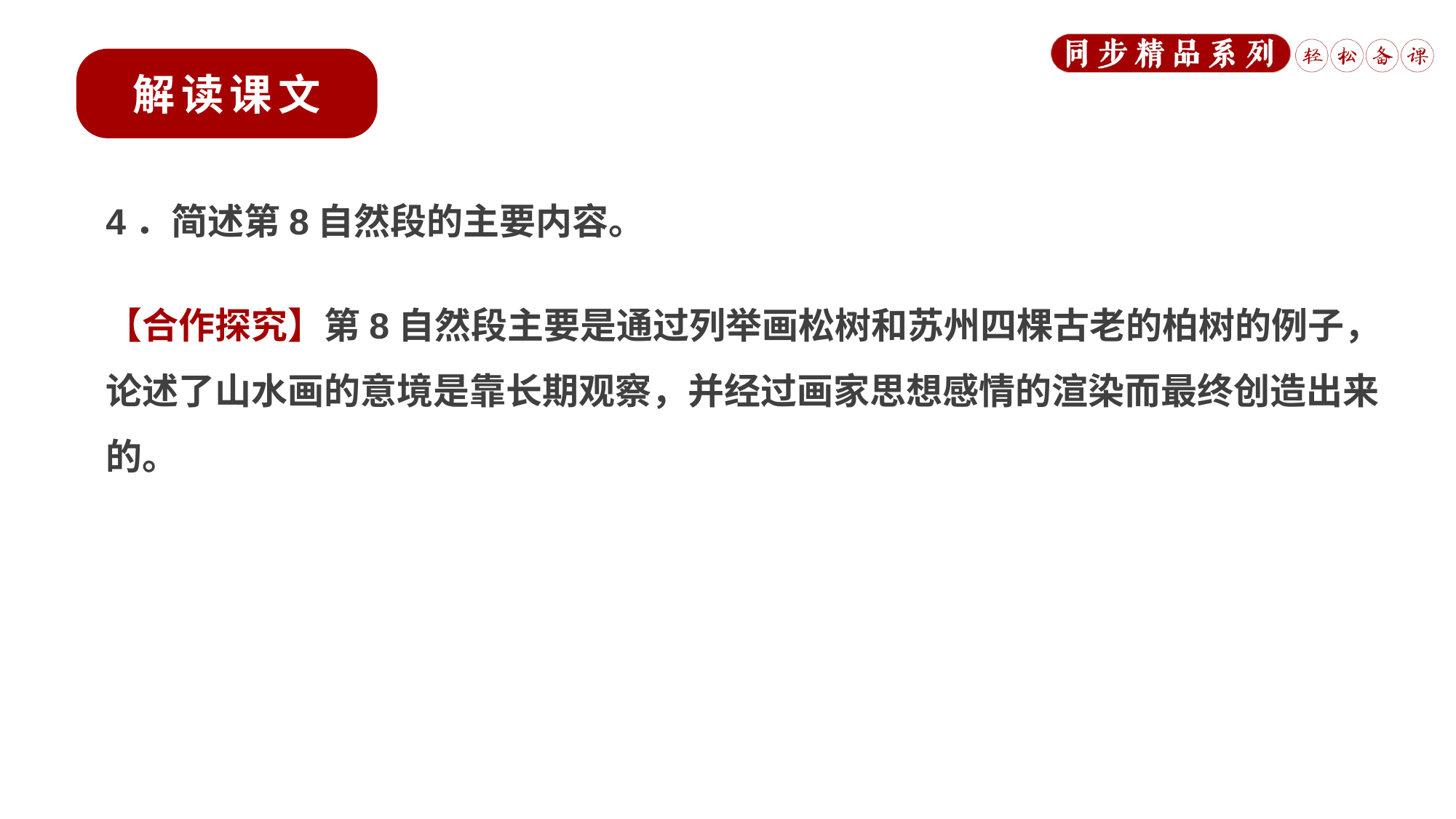

4．简述第8自然段的主要内容。
【合作探究】第8自然段主要是通过列举画松树和苏州四棵古老的柏树的例子，论述了山水画的意境是靠长期观察，并经过画家思想感情的渲染而最终创造出来的。